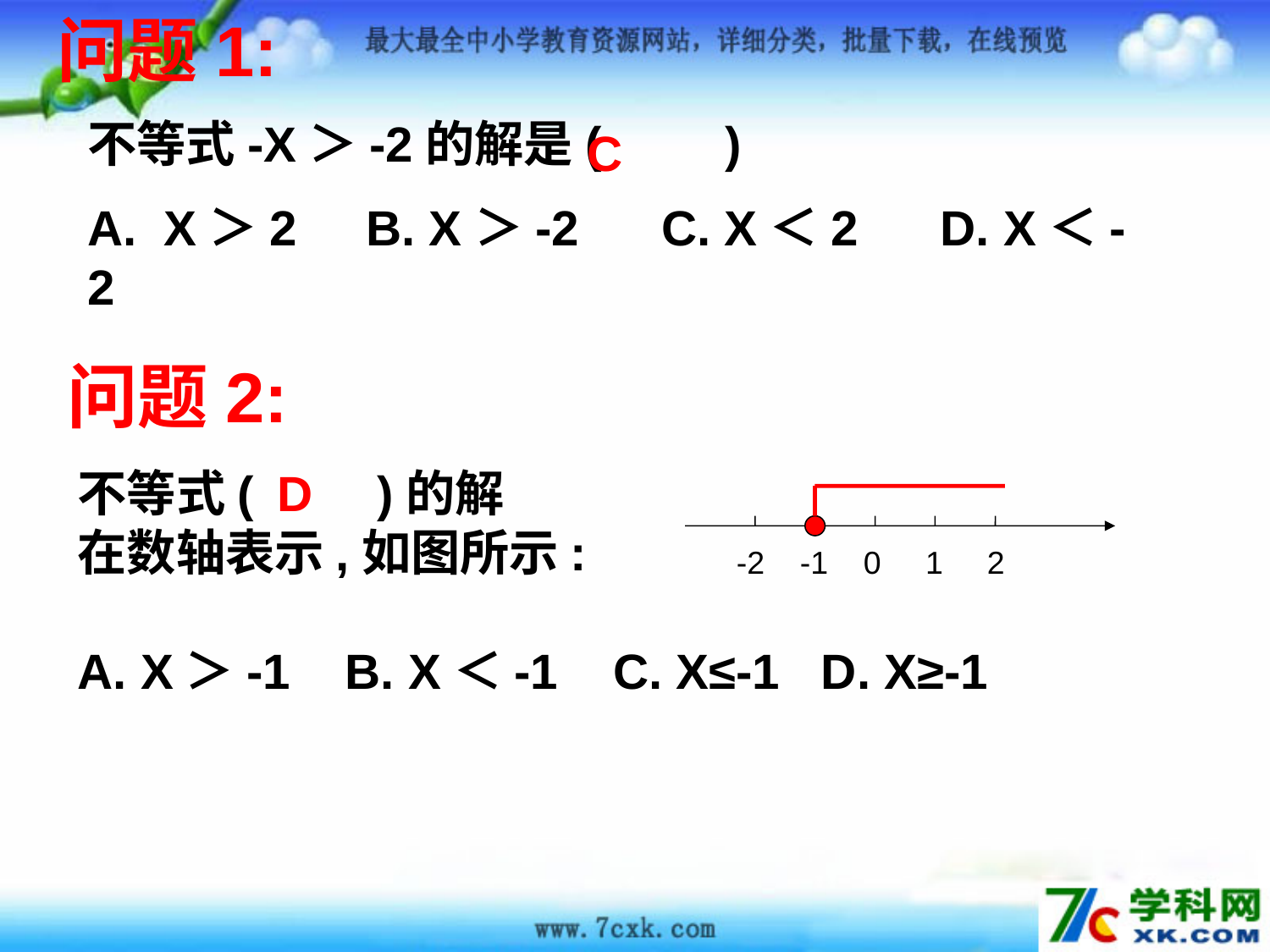

问题1:
不等式-X＞-2的解是(         )
A.  X＞2     B. X＞-2      C. X＜2      D. X＜-2
C
问题2:
不等式(         )的解
在数轴表示,如图所示:

A. X＞-1    B. X＜-1    C. X≤-1   D. X≥-1

 -2    -1    0     1     2
D